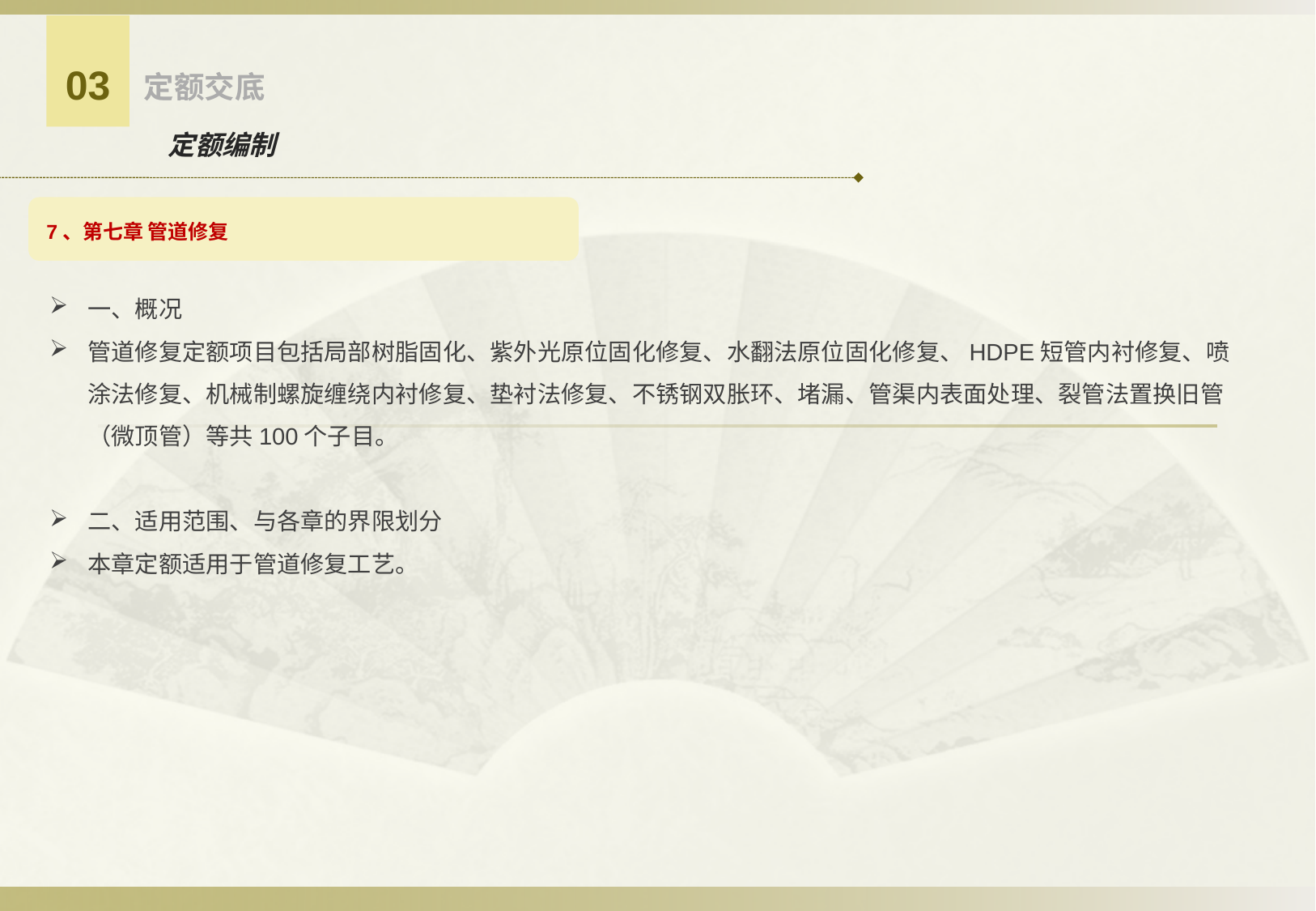

03
定额交底
定额编制

7、第七章 管道修复
一、概况
管道修复定额项目包括局部树脂固化、紫外光原位固化修复、水翻法原位固化修复、HDPE短管内衬修复、喷涂法修复、机械制螺旋缠绕内衬修复、垫衬法修复、不锈钢双胀环、堵漏、管渠内表面处理、裂管法置换旧管（微顶管）等共100个子目。

二、适用范围、与各章的界限划分
本章定额适用于管道修复工艺。